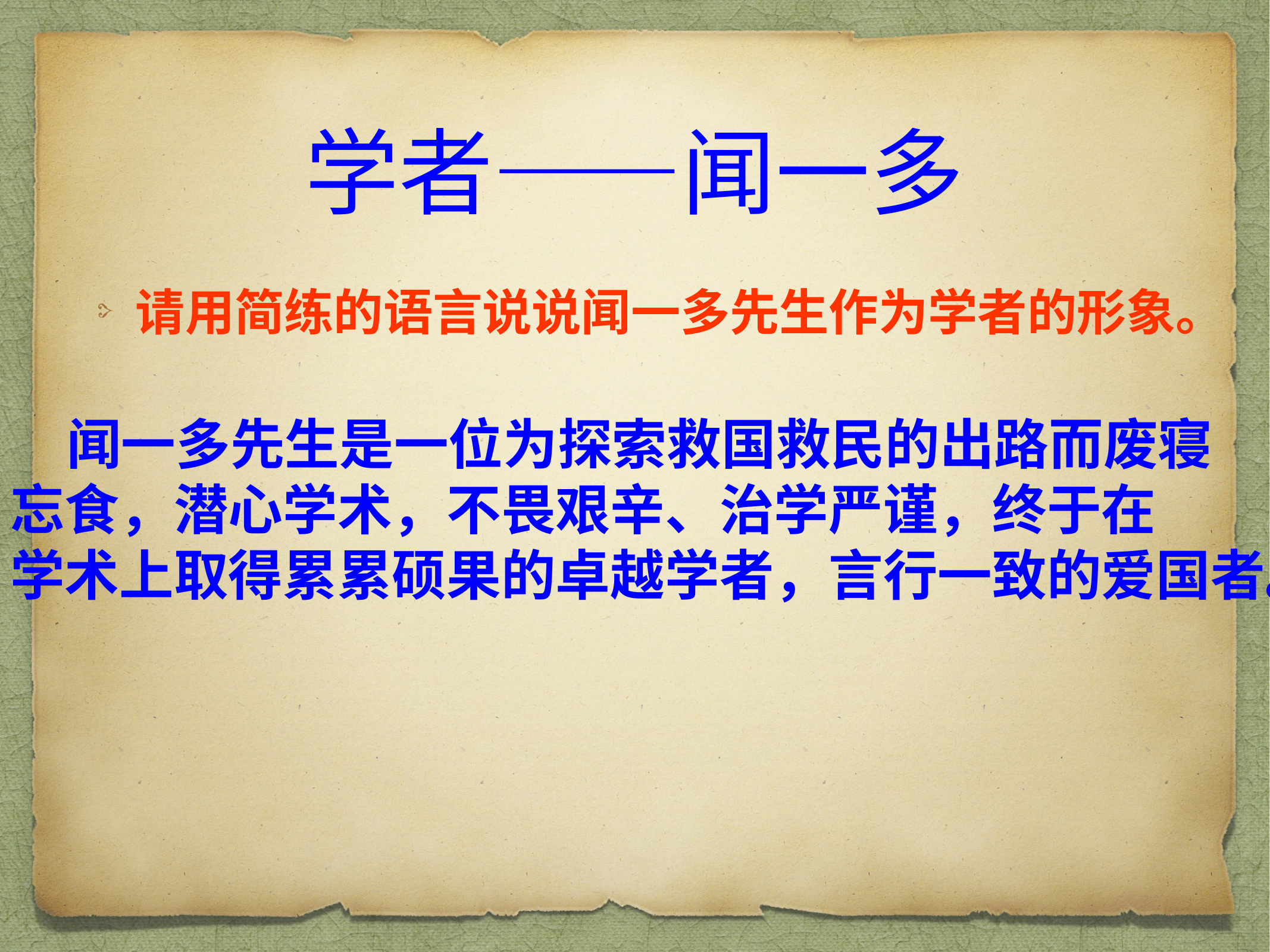

# 学者——闻一多
请用简练的语言说说闻一多先生作为学者的形象。

    闻一多先生是一位为探索救国救民的出路而废寝
忘食，潜心学术，不畏艰辛、治学严谨，终于在
学术上取得累累硕果的卓越学者，言行一致的爱国者。